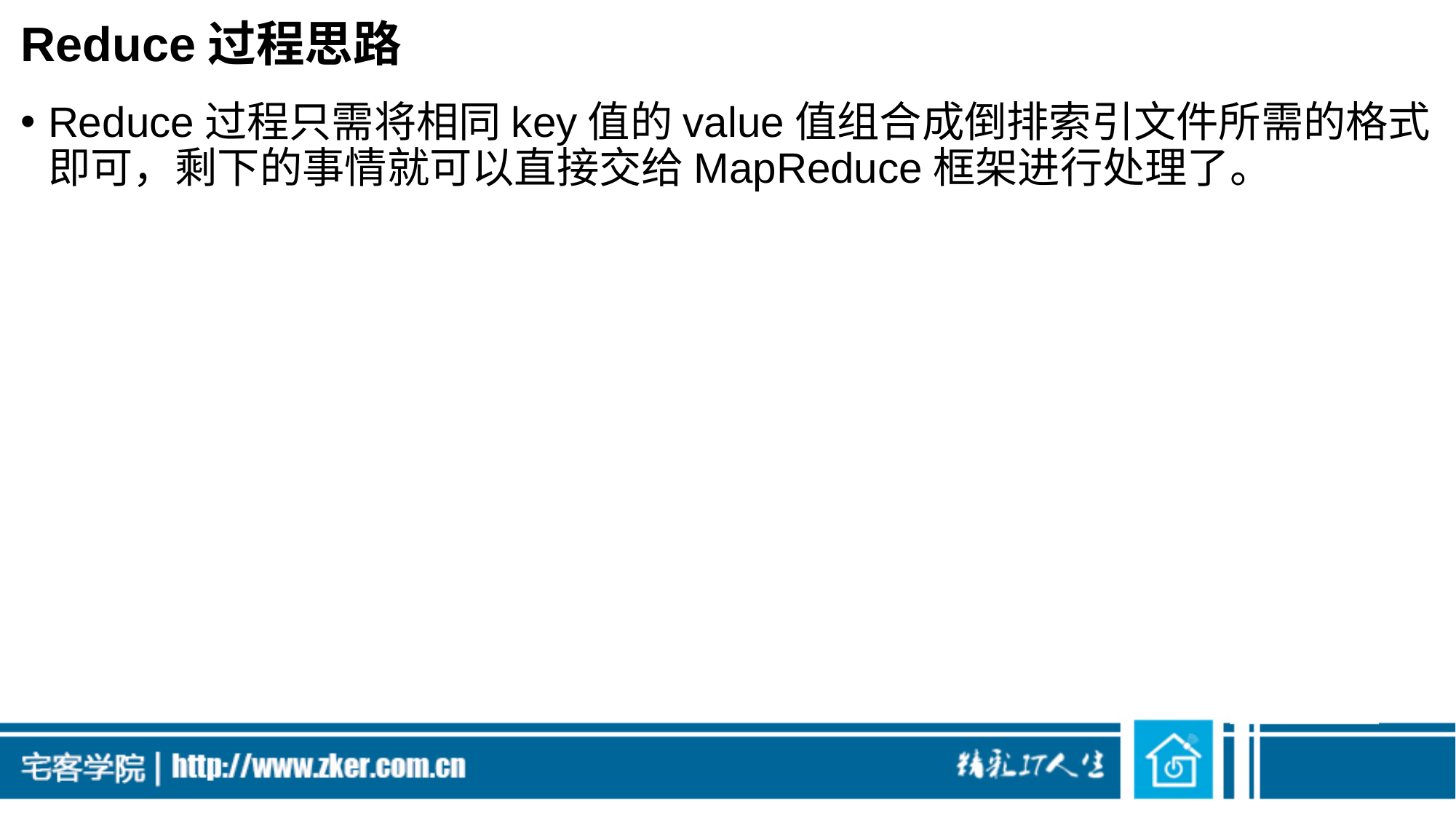

# Reduce过程思路
Reduce过程只需将相同key值的value值组合成倒排索引文件所需的格式即可，剩下的事情就可以直接交给MapReduce框架进行处理了。